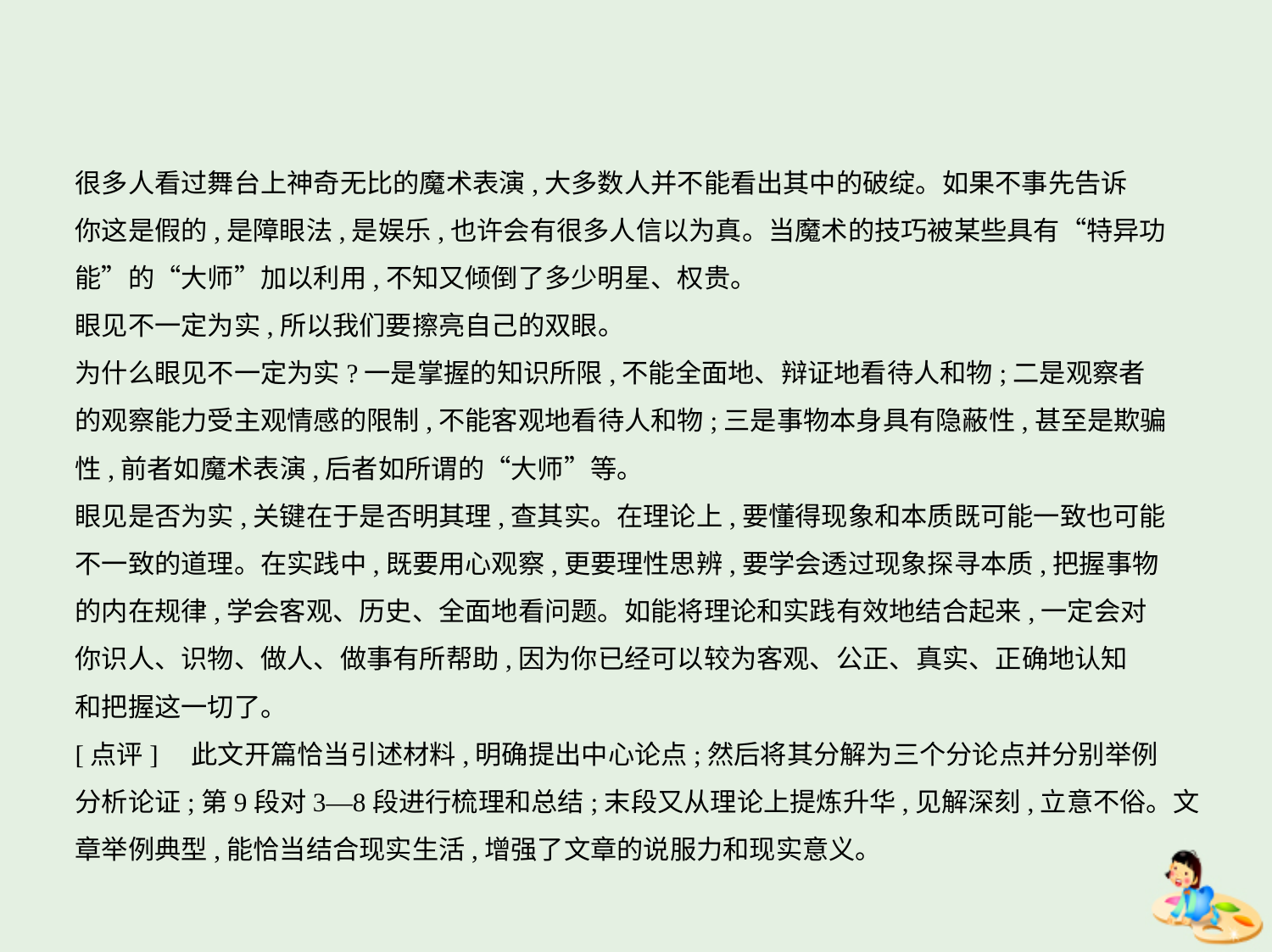

很多人看过舞台上神奇无比的魔术表演,大多数人并不能看出其中的破绽。如果不事先告诉
你这是假的,是障眼法,是娱乐,也许会有很多人信以为真。当魔术的技巧被某些具有“特异功
能”的“大师”加以利用,不知又倾倒了多少明星、权贵。
眼见不一定为实,所以我们要擦亮自己的双眼。
为什么眼见不一定为实?一是掌握的知识所限,不能全面地、辩证地看待人和物;二是观察者
的观察能力受主观情感的限制,不能客观地看待人和物;三是事物本身具有隐蔽性,甚至是欺骗
性,前者如魔术表演,后者如所谓的“大师”等。
眼见是否为实,关键在于是否明其理,查其实。在理论上,要懂得现象和本质既可能一致也可能
不一致的道理。在实践中,既要用心观察,更要理性思辨,要学会透过现象探寻本质,把握事物
的内在规律,学会客观、历史、全面地看问题。如能将理论和实践有效地结合起来,一定会对
你识人、识物、做人、做事有所帮助,因为你已经可以较为客观、公正、真实、正确地认知
和把握这一切了。
[点评]　此文开篇恰当引述材料,明确提出中心论点;然后将其分解为三个分论点并分别举例
分析论证;第9段对3—8段进行梳理和总结;末段又从理论上提炼升华,见解深刻,立意不俗。文
章举例典型,能恰当结合现实生活,增强了文章的说服力和现实意义。